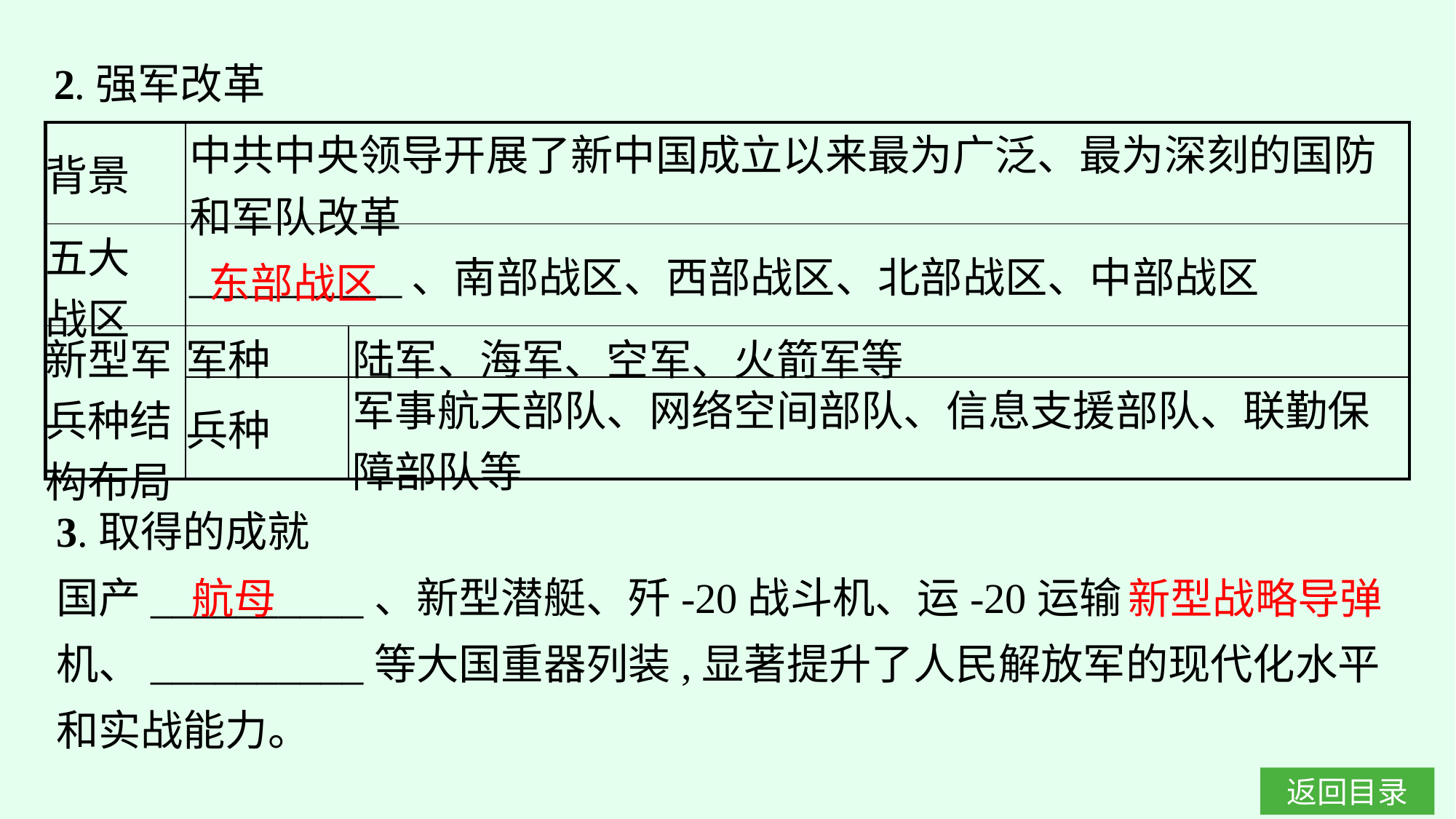

2.强军改革
| 背景 | 中共中央领导开展了新中国成立以来最为广泛、最为深刻的国防和军队改革 |  |
| --- | --- | --- |
| 五大 战区 | \_\_\_\_\_\_\_\_\_\_、南部战区、西部战区、北部战区、中部战区 |  |
| 新型军兵种结 构布局 | 军种 | 陆军、海军、空军、火箭军等 |
|  | 兵种 | 军事航天部队、网络空间部队、信息支援部队、联勤保障部队等 |
东部战区
3.取得的成就
国产__________、新型潜艇、歼-20战斗机、运-20运输机、__________等大国重器列装,显著提升了人民解放军的现代化水平和实战能力。
航母
新型战略导弹